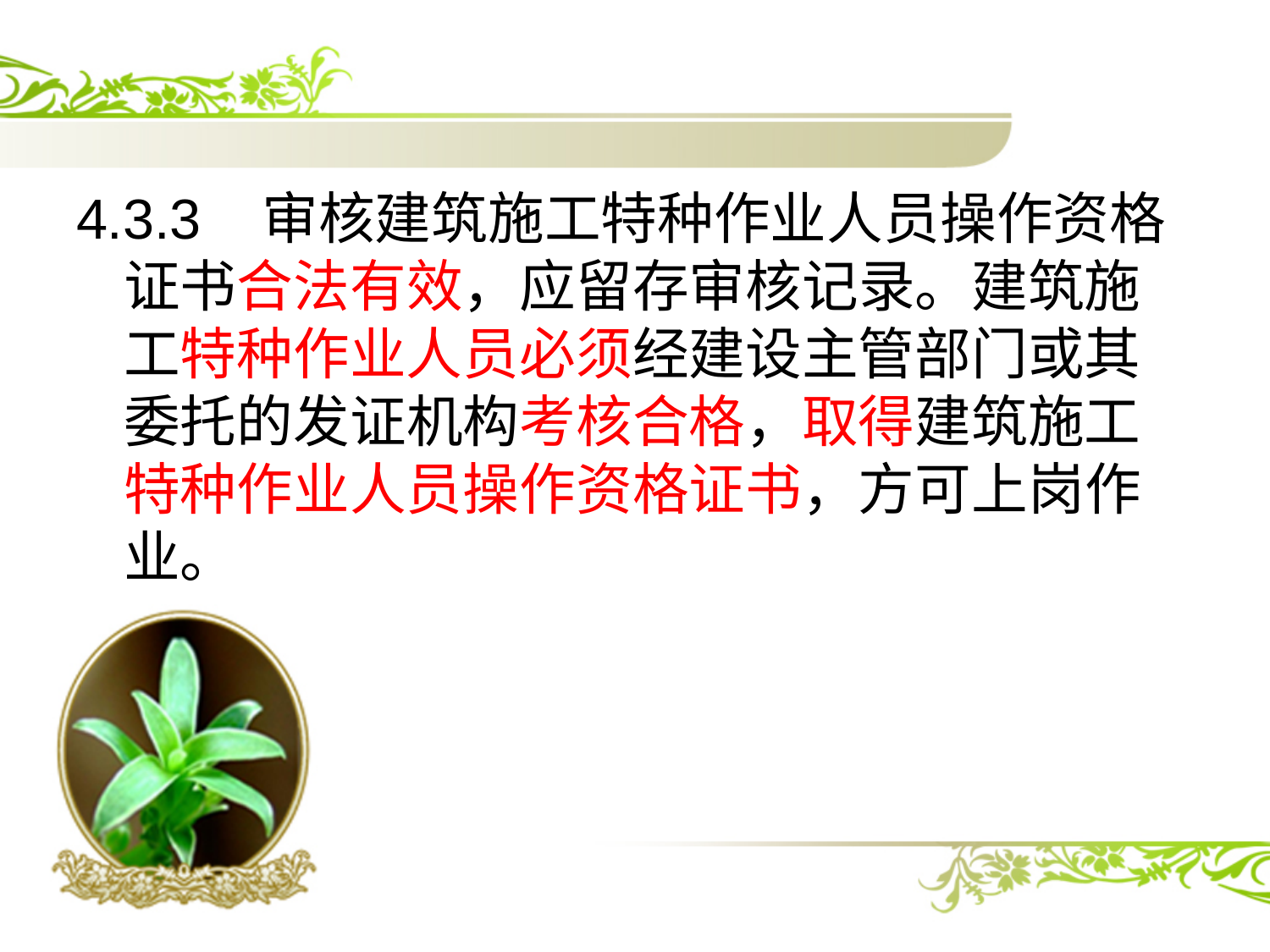

4.3.3   审核建筑施工特种作业人员操作资格证书合法有效，应留存审核记录。建筑施工特种作业人员必须经建设主管部门或其委托的发证机构考核合格，取得建筑施工特种作业人员操作资格证书，方可上岗作业。